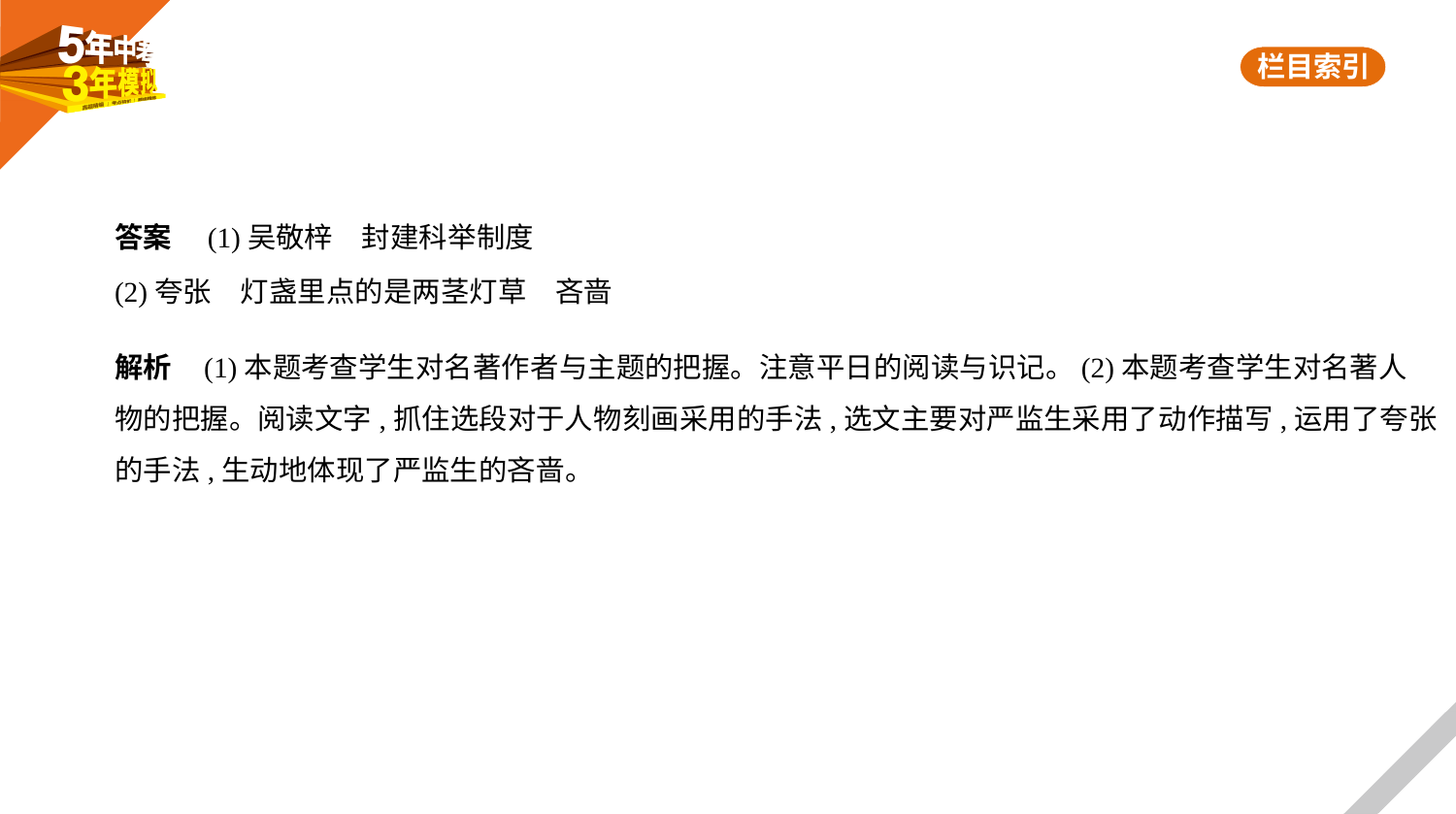

答案　(1)吴敬梓　封建科举制度
(2)夸张　灯盏里点的是两茎灯草　吝啬
解析    (1)本题考查学生对名著作者与主题的把握。注意平日的阅读与识记。(2)本题考查学生对名著人
物的把握。阅读文字,抓住选段对于人物刻画采用的手法,选文主要对严监生采用了动作描写,运用了夸张
的手法,生动地体现了严监生的吝啬。